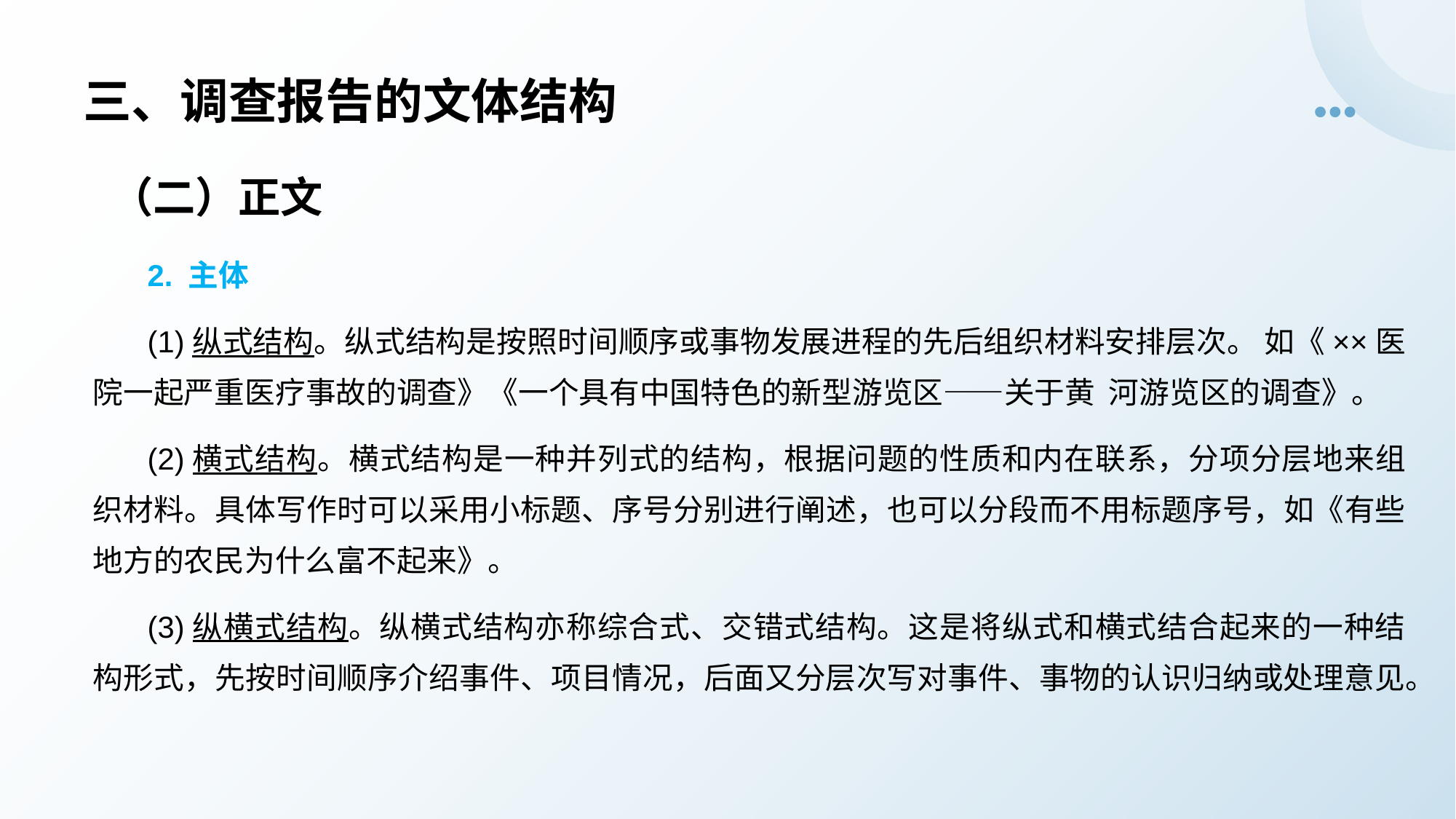

# 三、调查报告的文体结构
（二）正文
2. 主体
(1)纵式结构。纵式结构是按照时间顺序或事物发展进程的先后组织材料安排层次。 如《××医院一起严重医疗事故的调查》《一个具有中国特色的新型游览区——关于黄  河游览区的调查》。
(2)横式结构。横式结构是一种并列式的结构，根据问题的性质和内在联系，分项分层地来组织材料。具体写作时可以采用小标题、序号分别进行阐述，也可以分段而不用标题序号，如《有些地方的农民为什么富不起来》。
(3)纵横式结构。纵横式结构亦称综合式、交错式结构。这是将纵式和横式结合起来的一种结构形式，先按时间顺序介绍事件、项目情况，后面又分层次写对事件、事物的认识归纳或处理意见。